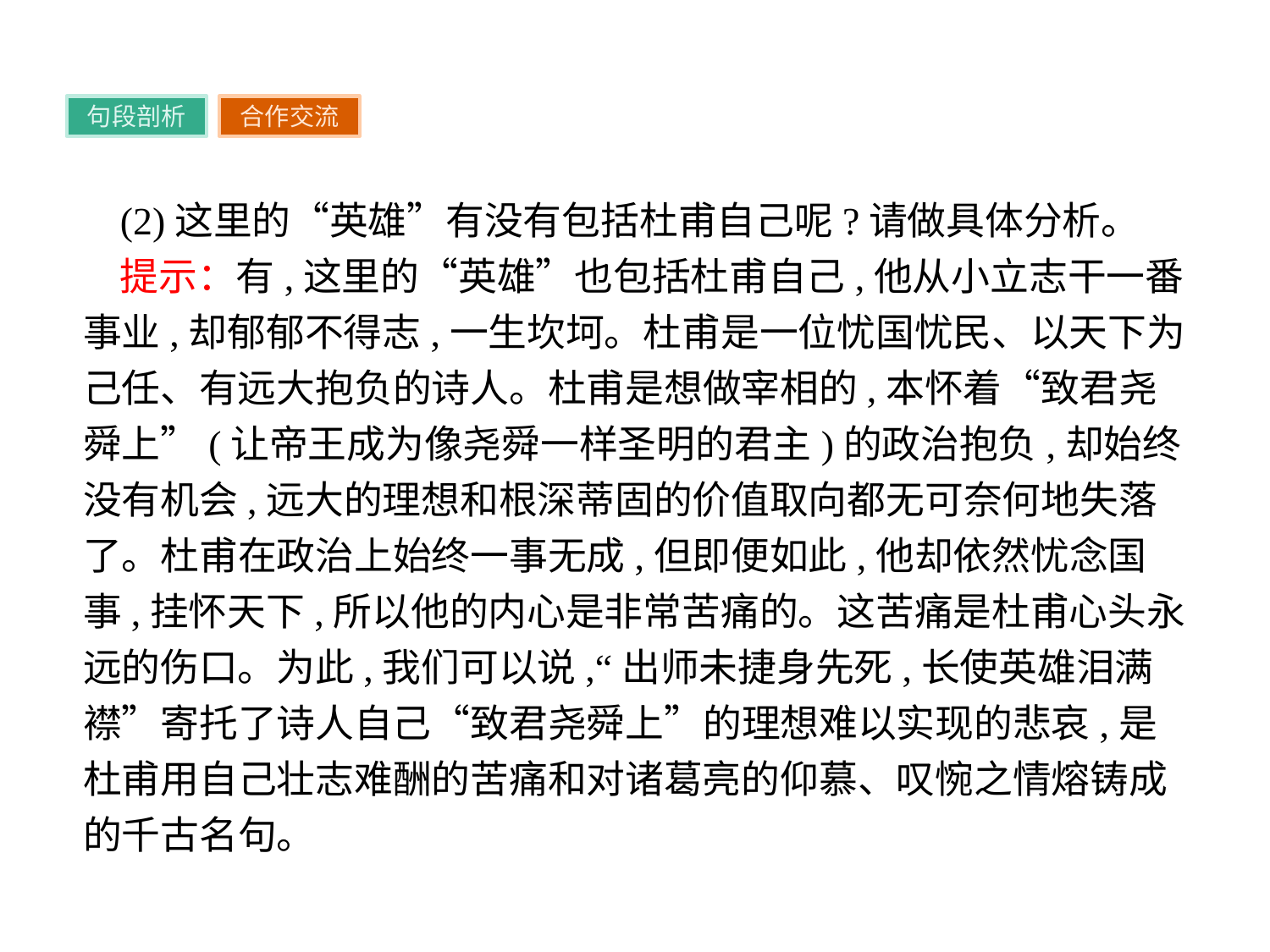

句段剖析
合作交流
(2)这里的“英雄”有没有包括杜甫自己呢?请做具体分析。
提示：有,这里的“英雄”也包括杜甫自己,他从小立志干一番事业,却郁郁不得志,一生坎坷。杜甫是一位忧国忧民、以天下为己任、有远大抱负的诗人。杜甫是想做宰相的,本怀着“致君尧舜上”(让帝王成为像尧舜一样圣明的君主)的政治抱负,却始终没有机会,远大的理想和根深蒂固的价值取向都无可奈何地失落了。杜甫在政治上始终一事无成,但即便如此,他却依然忧念国事,挂怀天下,所以他的内心是非常苦痛的。这苦痛是杜甫心头永远的伤口。为此,我们可以说,“出师未捷身先死,长使英雄泪满襟”寄托了诗人自己“致君尧舜上”的理想难以实现的悲哀,是杜甫用自己壮志难酬的苦痛和对诸葛亮的仰慕、叹惋之情熔铸成的千古名句。